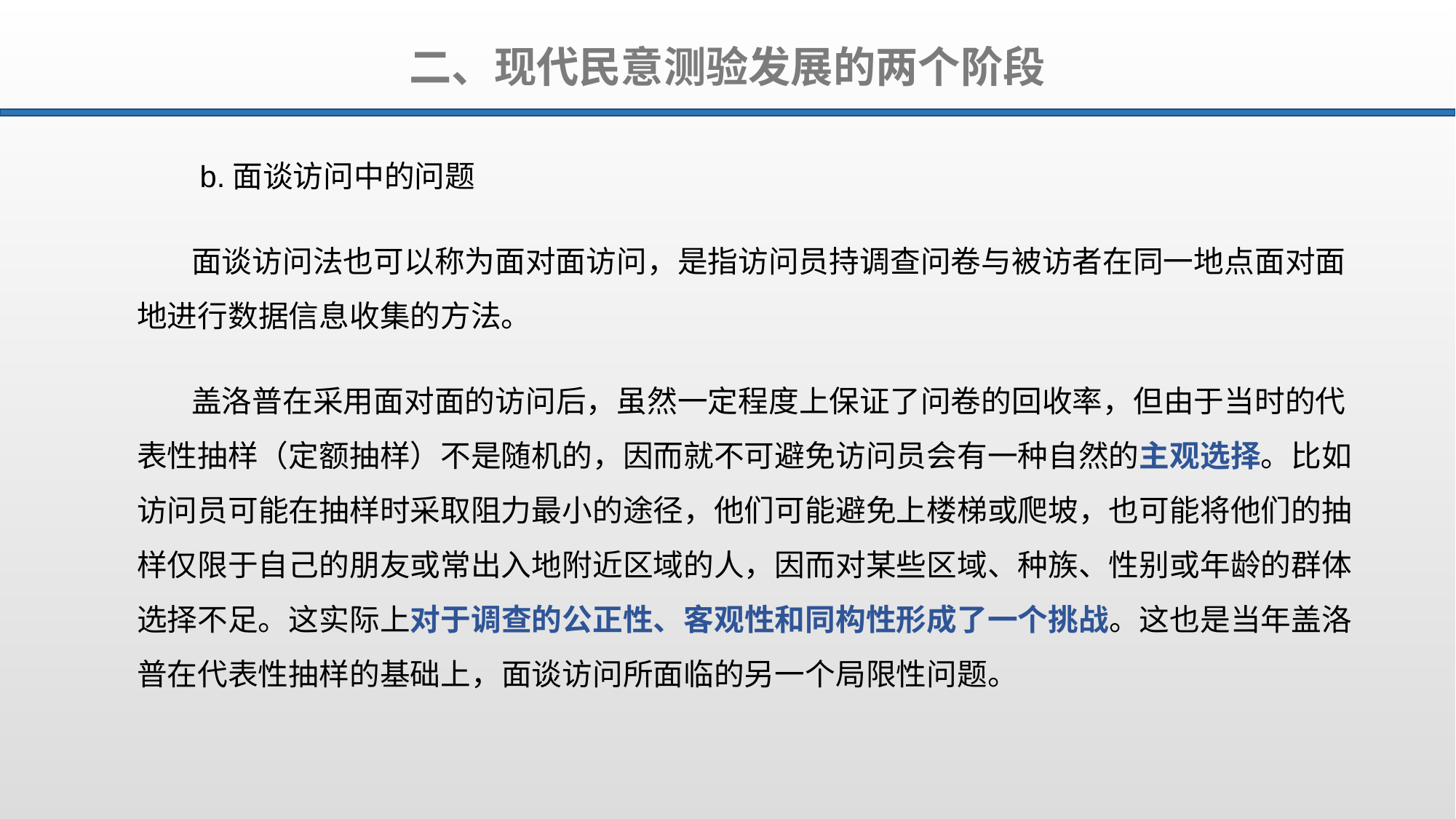

二、现代民意测验发展的两个阶段

 b.面谈访问中的问题
面谈访问法也可以称为面对面访问，是指访问员持调查问卷与被访者在同一地点面对面地进行数据信息收集的方法。
盖洛普在采用面对面的访问后，虽然一定程度上保证了问卷的回收率，但由于当时的代表性抽样（定额抽样）不是随机的，因而就不可避免访问员会有一种自然的主观选择。比如访问员可能在抽样时采取阻力最小的途径，他们可能避免上楼梯或爬坡，也可能将他们的抽样仅限于自己的朋友或常出入地附近区域的人，因而对某些区域、种族、性别或年龄的群体选择不足。这实际上对于调查的公正性、客观性和同构性形成了一个挑战。这也是当年盖洛普在代表性抽样的基础上，面谈访问所面临的另一个局限性问题。